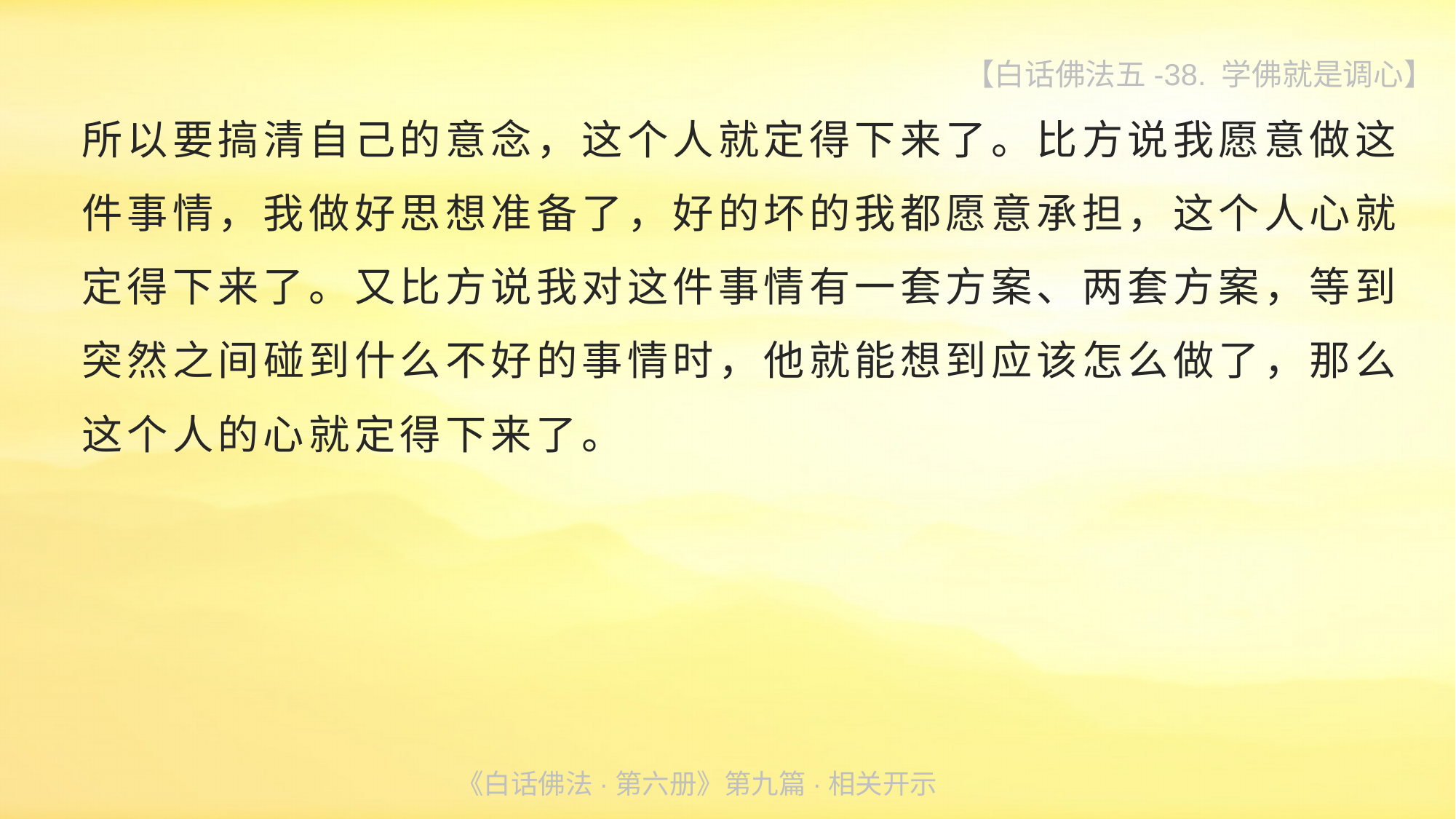

【白话佛法五-38. 学佛就是调心】
所以要搞清自己的意念，这个人就定得下来了。比方说我愿意做这件事情，我做好思想准备了，好的坏的我都愿意承担，这个人心就定得下来了。又比方说我对这件事情有一套方案、两套方案，等到突然之间碰到什么不好的事情时，他就能想到应该怎么做了，那么这个人的心就定得下来了。

《白话佛法·第六册》第九篇·相关开示